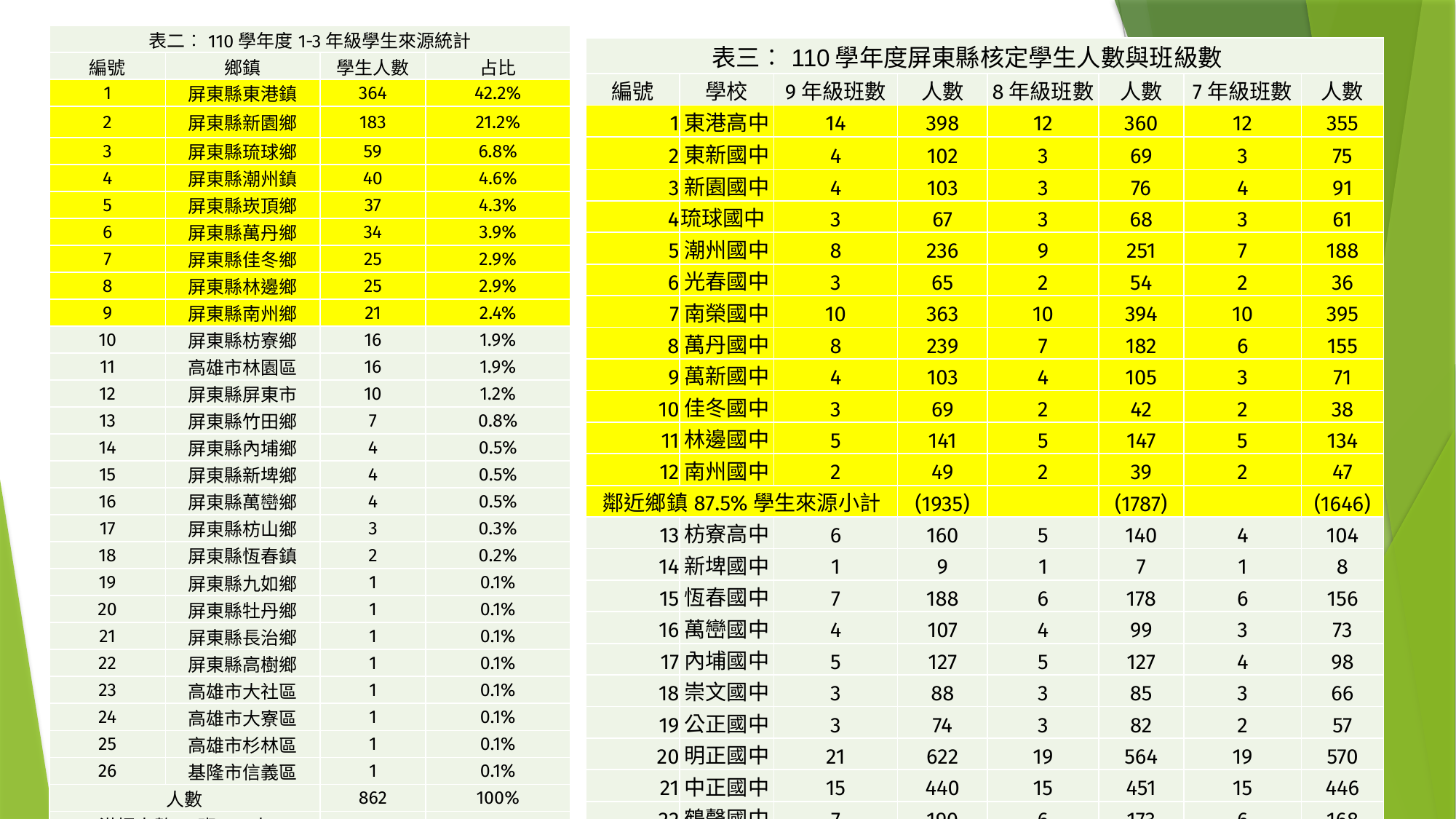

| 表二︰110學年度1-3年級學生來源統計 |  |  |  |
| --- | --- | --- | --- |
| 編號 | 鄉鎮 | 學生人數 | 占比 |
| 1 | 屏東縣東港鎮 | 364 | 42.2% |
| 2 | 屏東縣新園鄉 | 183 | 21.2% |
| 3 | 屏東縣琉球鄉 | 59 | 6.8% |
| 4 | 屏東縣潮州鎮 | 40 | 4.6% |
| 5 | 屏東縣崁頂鄉 | 37 | 4.3% |
| 6 | 屏東縣萬丹鄉 | 34 | 3.9% |
| 7 | 屏東縣佳冬鄉 | 25 | 2.9% |
| 8 | 屏東縣林邊鄉 | 25 | 2.9% |
| 9 | 屏東縣南州鄉 | 21 | 2.4% |
| 10 | 屏東縣枋寮鄉 | 16 | 1.9% |
| 11 | 高雄市林園區 | 16 | 1.9% |
| 12 | 屏東縣屏東市 | 10 | 1.2% |
| 13 | 屏東縣竹田鄉 | 7 | 0.8% |
| 14 | 屏東縣內埔鄉 | 4 | 0.5% |
| 15 | 屏東縣新埤鄉 | 4 | 0.5% |
| 16 | 屏東縣萬巒鄉 | 4 | 0.5% |
| 17 | 屏東縣枋山鄉 | 3 | 0.3% |
| 18 | 屏東縣恆春鎮 | 2 | 0.2% |
| 19 | 屏東縣九如鄉 | 1 | 0.1% |
| 20 | 屏東縣牡丹鄉 | 1 | 0.1% |
| 21 | 屏東縣長治鄉 | 1 | 0.1% |
| 22 | 屏東縣高樹鄉 | 1 | 0.1% |
| 23 | 高雄市大社區 | 1 | 0.1% |
| 24 | 高雄市大寮區 | 1 | 0.1% |
| 25 | 高雄市杉林區 | 1 | 0.1% |
| 26 | 基隆市信義區 | 1 | 0.1% |
| 人數 |  | 862 | 100% |
| 滿招人數37班\*35人 |  | 1295 | 66.50% |
| 表三︰110學年度屏東縣核定學生人數與班級數 |  |  |  |  |  |  |  |
| --- | --- | --- | --- | --- | --- | --- | --- |
| 編號 | 學校 | 9年級班數 | 人數 | 8年級班數 | 人數 | 7年級班數 | 人數 |
| 1 | 東港高中 | 14 | 398 | 12 | 360 | 12 | 355 |
| 2 | 東新國中 | 4 | 102 | 3 | 69 | 3 | 75 |
| 3 | 新園國中 | 4 | 103 | 3 | 76 | 4 | 91 |
| 4 | 琉球國中 | 3 | 67 | 3 | 68 | 3 | 61 |
| 5 | 潮州國中 | 8 | 236 | 9 | 251 | 7 | 188 |
| 6 | 光春國中 | 3 | 65 | 2 | 54 | 2 | 36 |
| 7 | 南榮國中 | 10 | 363 | 10 | 394 | 10 | 395 |
| 8 | 萬丹國中 | 8 | 239 | 7 | 182 | 6 | 155 |
| 9 | 萬新國中 | 4 | 103 | 4 | 105 | 3 | 71 |
| 10 | 佳冬國中 | 3 | 69 | 2 | 42 | 2 | 38 |
| 11 | 林邊國中 | 5 | 141 | 5 | 147 | 5 | 134 |
| 12 | 南州國中 | 2 | 49 | 2 | 39 | 2 | 47 |
| 鄰近鄉鎮87.5%學生來源小計 |  |  | (1935) |  | (1787) |  | (1646) |
| 13 | 枋寮高中 | 6 | 160 | 5 | 140 | 4 | 104 |
| 14 | 新埤國中 | 1 | 9 | 1 | 7 | 1 | 8 |
| 15 | 恆春國中 | 7 | 188 | 6 | 178 | 6 | 156 |
| 16 | 萬巒國中 | 4 | 107 | 4 | 99 | 3 | 73 |
| 17 | 內埔國中 | 5 | 127 | 5 | 127 | 4 | 98 |
| 18 | 崇文國中 | 3 | 88 | 3 | 85 | 3 | 66 |
| 19 | 公正國中 | 3 | 74 | 3 | 82 | 2 | 57 |
| 20 | 明正國中 | 21 | 622 | 19 | 564 | 19 | 570 |
| 21 | 中正國中 | 15 | 440 | 15 | 451 | 15 | 446 |
| 22 | 鶴聲國中 | 7 | 190 | 6 | 173 | 6 | 168 |
| 23-40 | --部分國中省略-- |  |  |  |  |  |  |
|  |  | 110總人數 | 5273 | 111總人數 | 4899 | 112總人數 | 4043 |
|  |  |  |  | -338 |  | -856 |  |
#